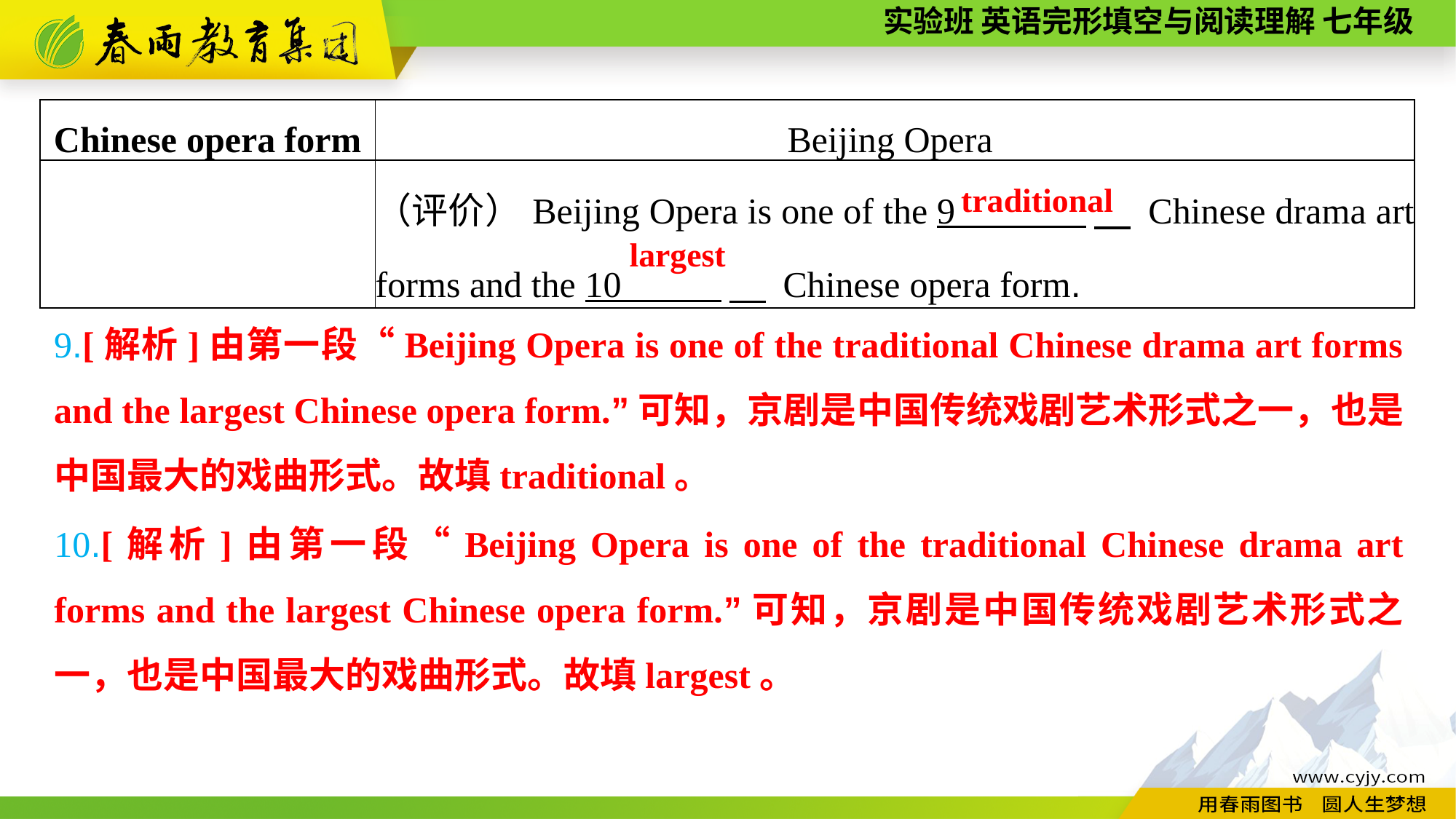

| Chinese opera form | Beijing Opera |
| --- | --- |
|  | （评价）Beijing Opera is one of the 9 　 Chinese drama art forms and the 10 　 Chinese opera form. |
traditional
largest
9.[解析]由第一段“Beijing Opera is one of the traditional Chinese drama art forms and the largest Chinese opera form.”可知，京剧是中国传统戏剧艺术形式之一，也是中国最大的戏曲形式。故填traditional。
10.[解析]由第一段“Beijing Opera is one of the traditional Chinese drama art forms and the largest Chinese opera form.”可知，京剧是中国传统戏剧艺术形式之一，也是中国最大的戏曲形式。故填largest。